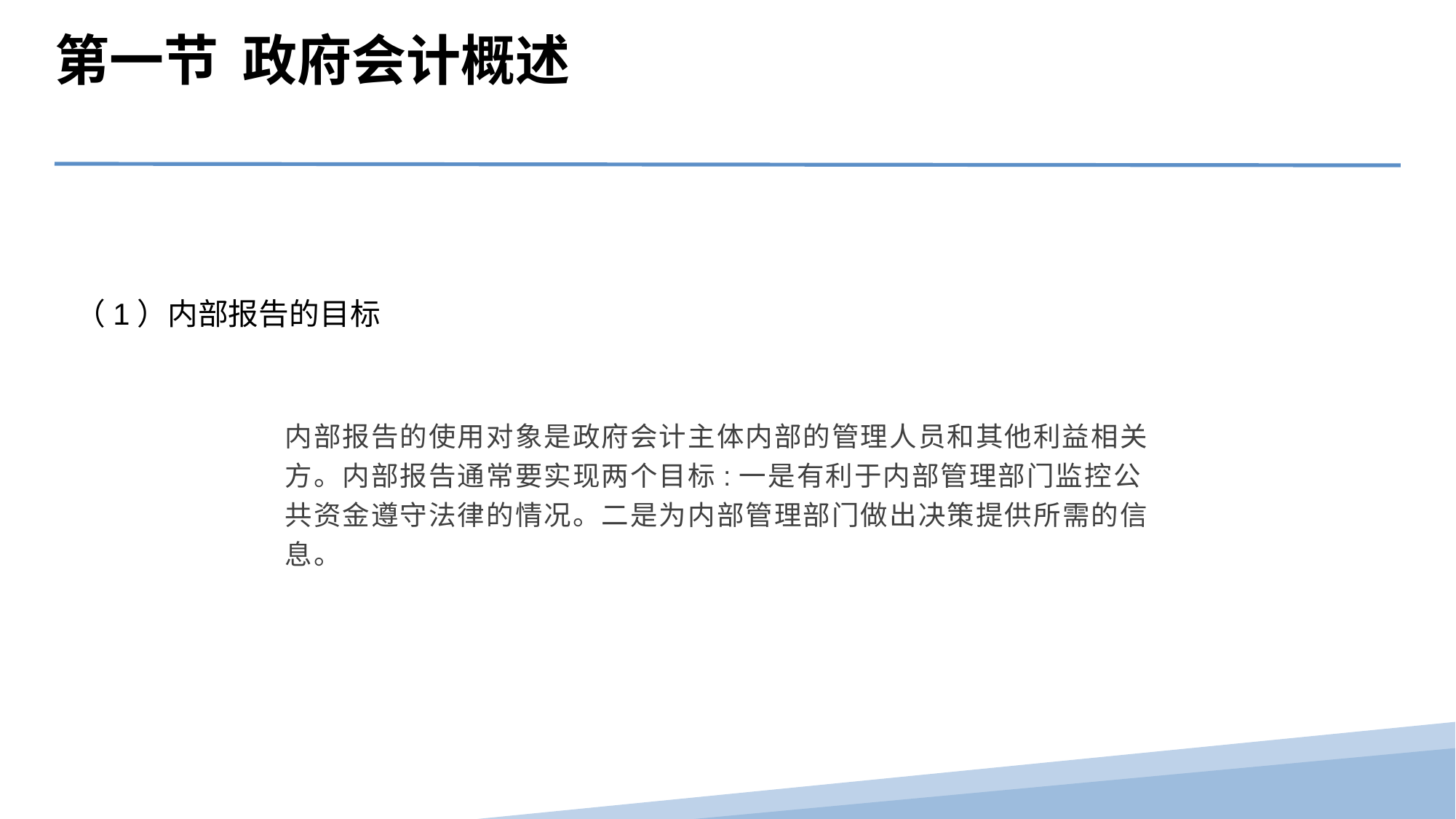

第一节  政府会计概述
（1）内部报告的目标
内部报告的使用对象是政府会计主体内部的管理人员和其他利益相关方。内部报告通常要实现两个目标:一是有利于内部管理部门监控公共资金遵守法律的情况。二是为内部管理部门做出决策提供所需的信息。